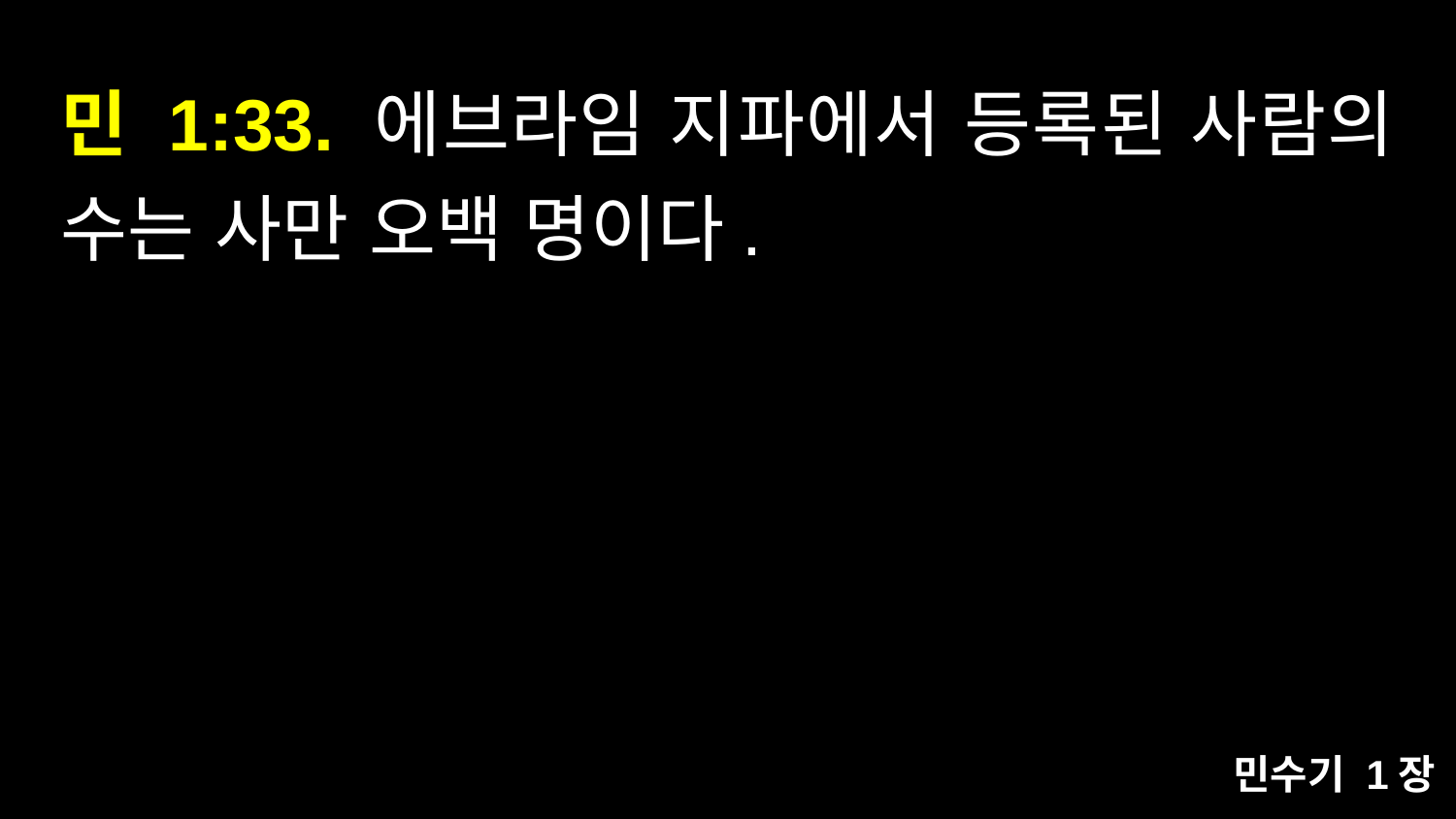

# 민 1:33. 에브라임 지파에서 등록된 사람의 수는 사만 오백 명이다.
민수기 1장